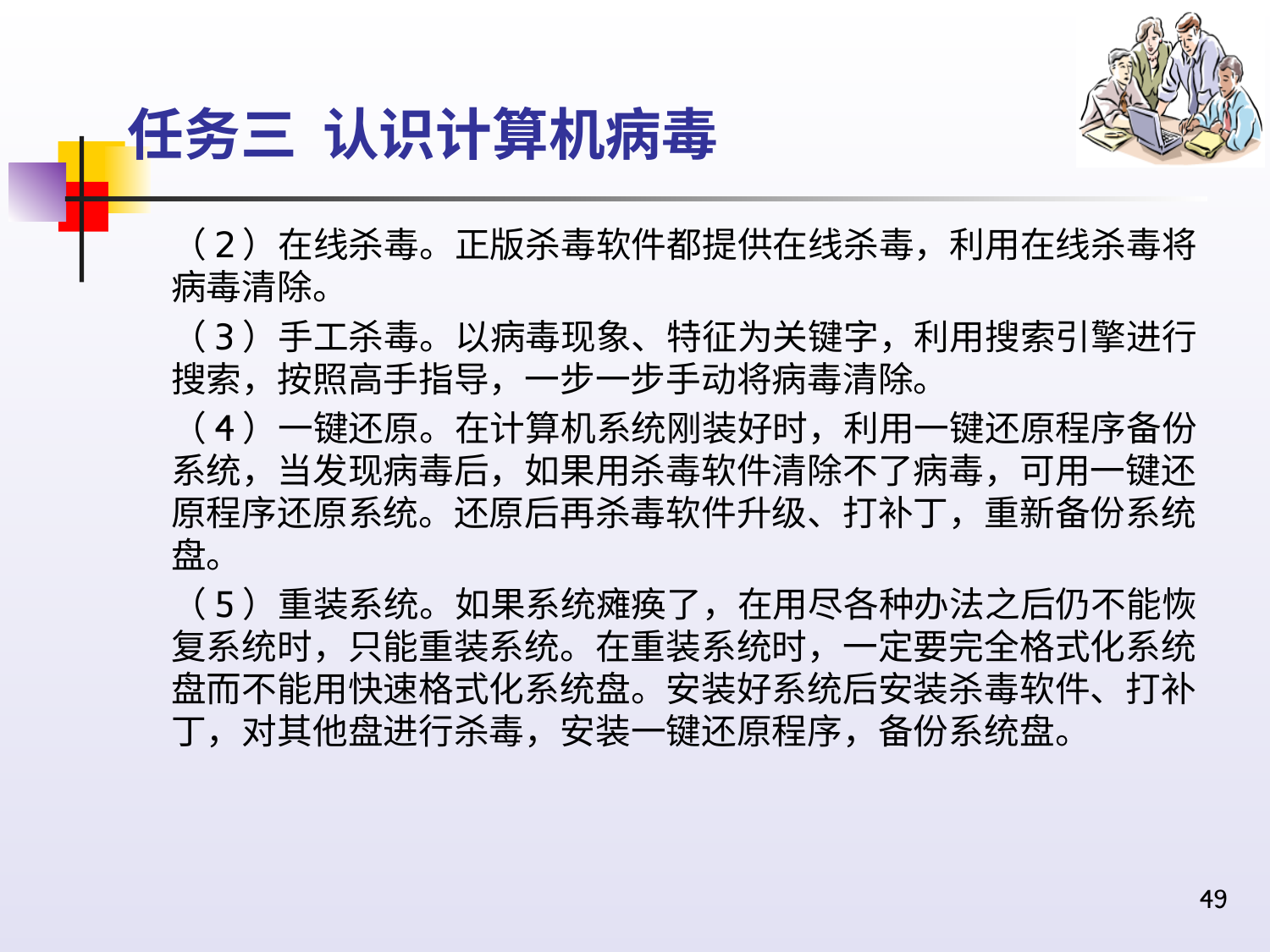

# 任务三  认识计算机病毒
（2）在线杀毒。正版杀毒软件都提供在线杀毒，利用在线杀毒将病毒清除。
（3）手工杀毒。以病毒现象、特征为关键字，利用搜索引擎进行搜索，按照高手指导，一步一步手动将病毒清除。
（4）一键还原。在计算机系统刚装好时，利用一键还原程序备份系统，当发现病毒后，如果用杀毒软件清除不了病毒，可用一键还原程序还原系统。还原后再杀毒软件升级、打补丁，重新备份系统盘。
（5）重装系统。如果系统瘫痪了，在用尽各种办法之后仍不能恢复系统时，只能重装系统。在重装系统时，一定要完全格式化系统盘而不能用快速格式化系统盘。安装好系统后安装杀毒软件、打补丁，对其他盘进行杀毒，安装一键还原程序，备份系统盘。
49